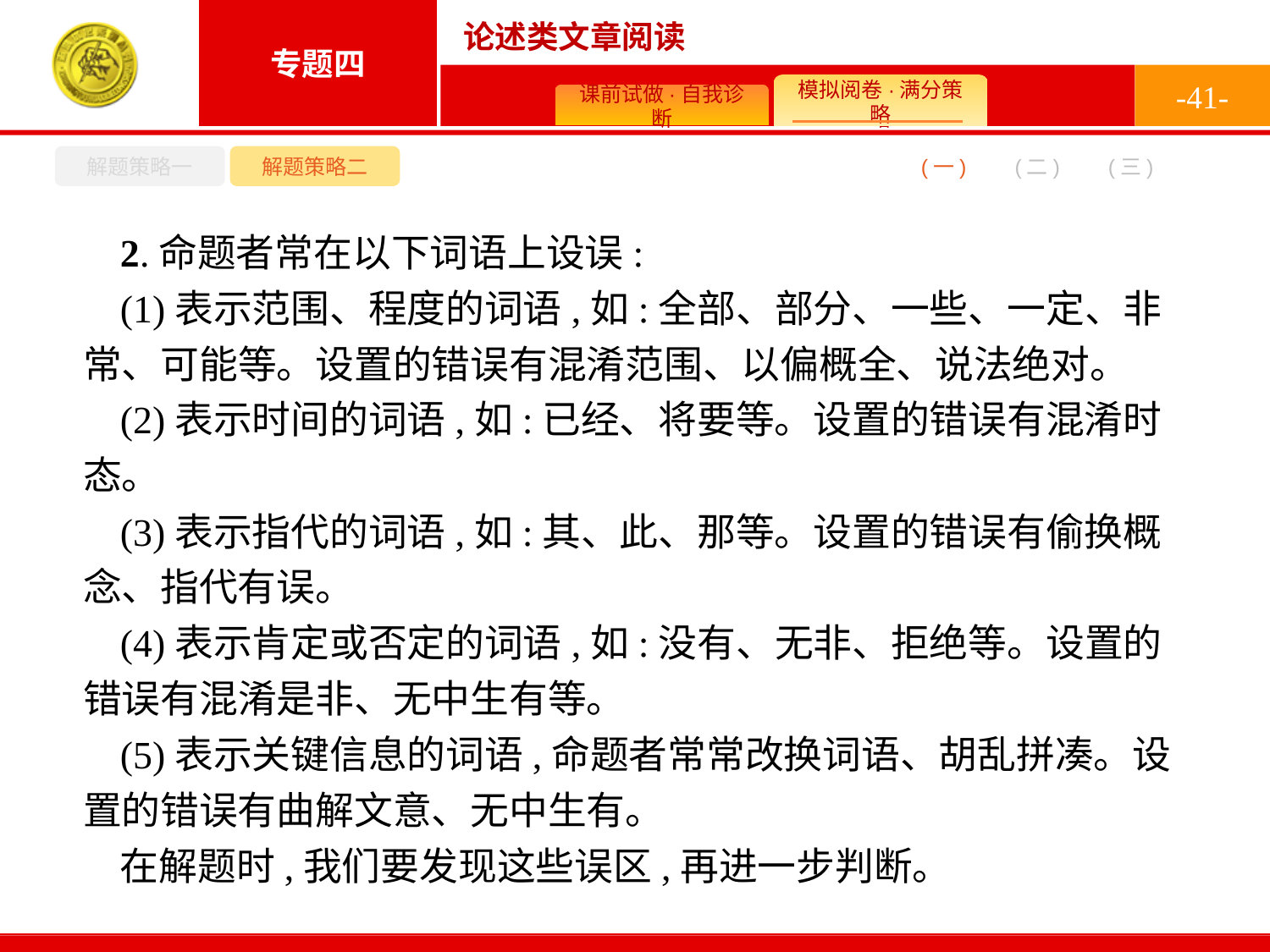

-41-
解题策略一
解题策略二
(二)
(一)
(三)
2.命题者常在以下词语上设误:
(1)表示范围、程度的词语,如:全部、部分、一些、一定、非常、可能等。设置的错误有混淆范围、以偏概全、说法绝对。
(2)表示时间的词语,如:已经、将要等。设置的错误有混淆时态。
(3)表示指代的词语,如:其、此、那等。设置的错误有偷换概念、指代有误。
(4)表示肯定或否定的词语,如:没有、无非、拒绝等。设置的错误有混淆是非、无中生有等。
(5)表示关键信息的词语,命题者常常改换词语、胡乱拼凑。设置的错误有曲解文意、无中生有。
在解题时,我们要发现这些误区,再进一步判断。